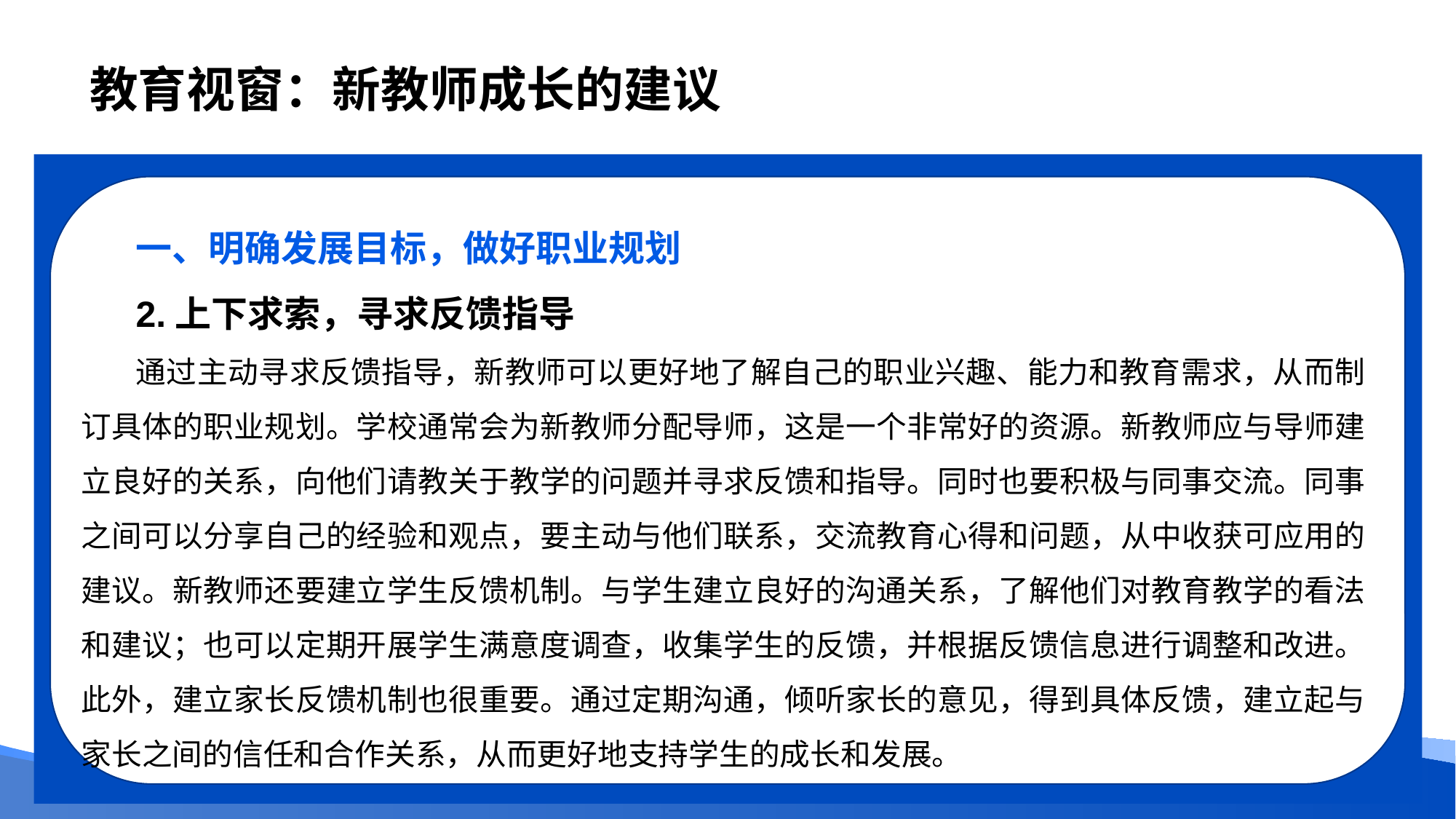

# 教育视窗：新教师成长的建议

一、明确发展目标，做好职业规划
2.上下求索，寻求反馈指导
通过主动寻求反馈指导，新教师可以更好地了解自己的职业兴趣、能力和教育需求，从而制订具体的职业规划。学校通常会为新教师分配导师，这是一个非常好的资源。新教师应与导师建立良好的关系，向他们请教关于教学的问题并寻求反馈和指导。同时也要积极与同事交流。同事之间可以分享自己的经验和观点，要主动与他们联系，交流教育心得和问题，从中收获可应用的建议。新教师还要建立学生反馈机制。与学生建立良好的沟通关系，了解他们对教育教学的看法和建议；也可以定期开展学生满意度调查，收集学生的反馈，并根据反馈信息进行调整和改进。此外，建立家长反馈机制也很重要。通过定期沟通，倾听家长的意见，得到具体反馈，建立起与家长之间的信任和合作关系，从而更好地支持学生的成长和发展。